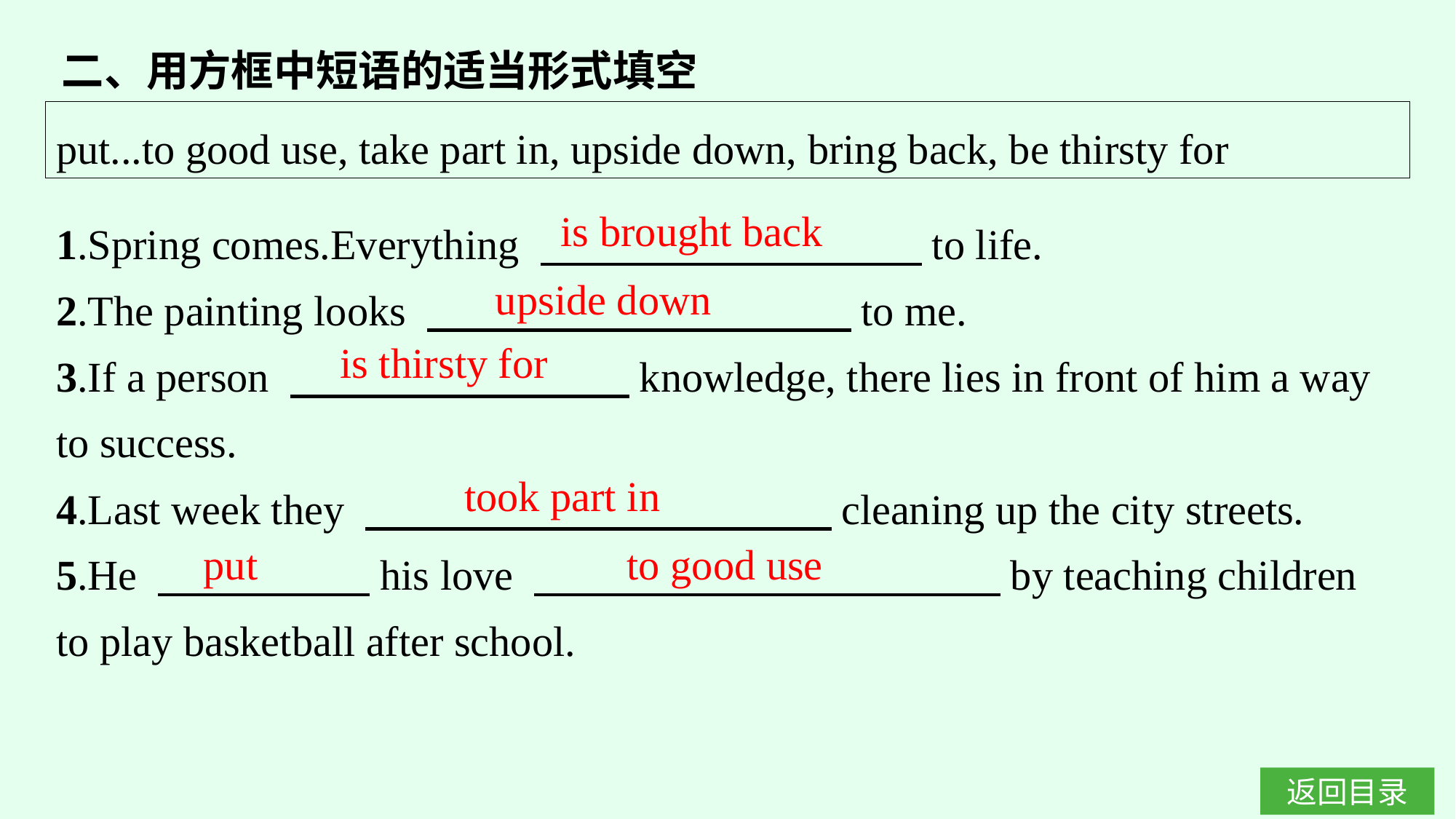

二、用方框中短语的适当形式填空
put...to good use, take part in, upside down, bring back, be thirsty for
is brought back
1.Spring comes.Everything 　　　　　　　　　to life.
2.The painting looks 　　　　　　　　　　to me.
3.If a person 　　　　　　　　knowledge, there lies in front of him a way to success.
4.Last week they 　　　　　　　　　　　cleaning up the city streets.
5.He 　　　　　his love 　　　　　　　　　　　by teaching children to play basketball after school.
upside down
is thirsty for
took part in
put                                   to good use